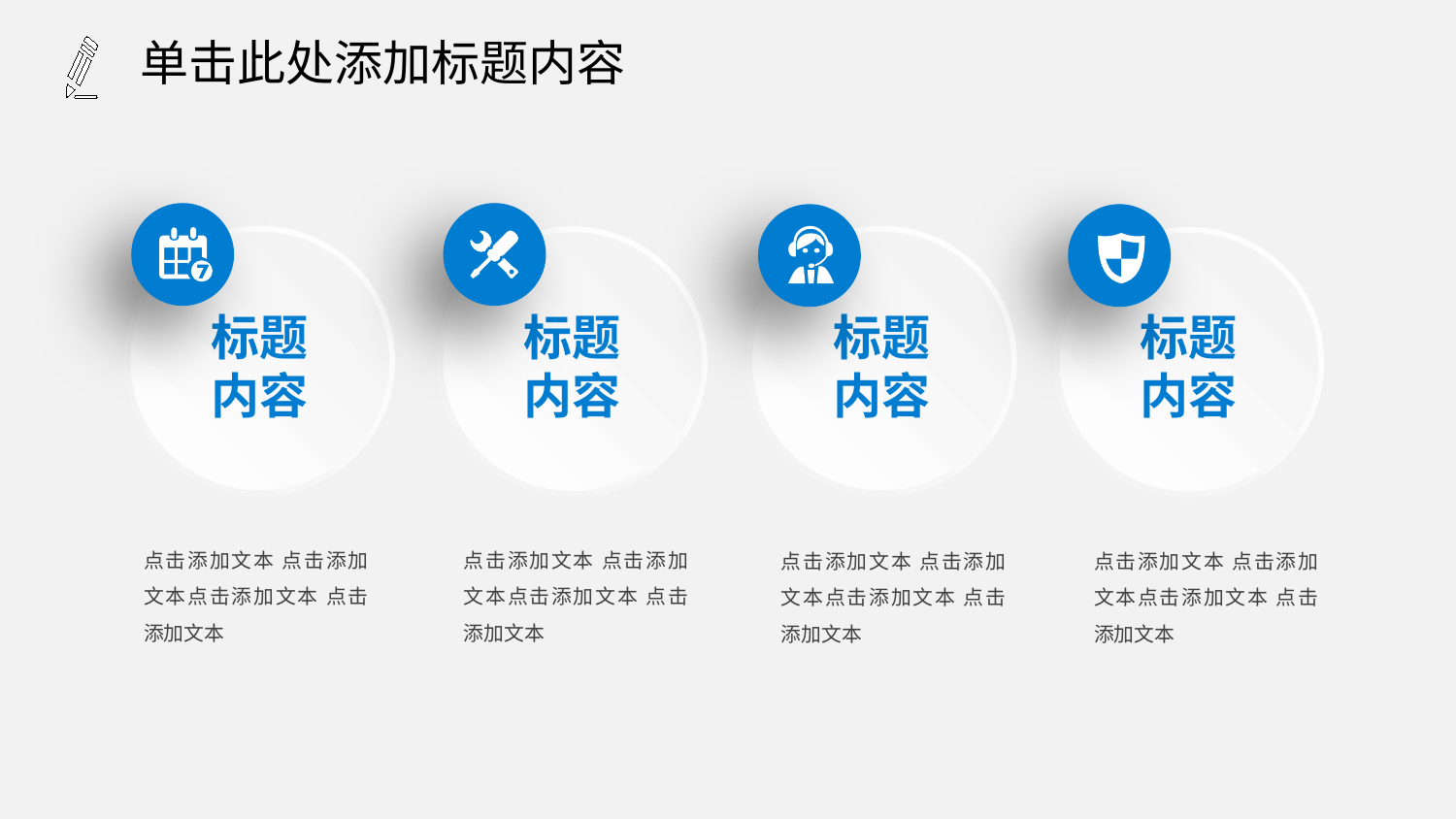

单击此处添加标题内容

标题
内容

标题
内容

标题
内容

标题
内容

点击添加文本 点击添加文本点击添加文本 点击添加文本
点击添加文本 点击添加文本点击添加文本 点击添加文本
点击添加文本 点击添加文本点击添加文本 点击添加文本
点击添加文本 点击添加文本点击添加文本 点击添加文本